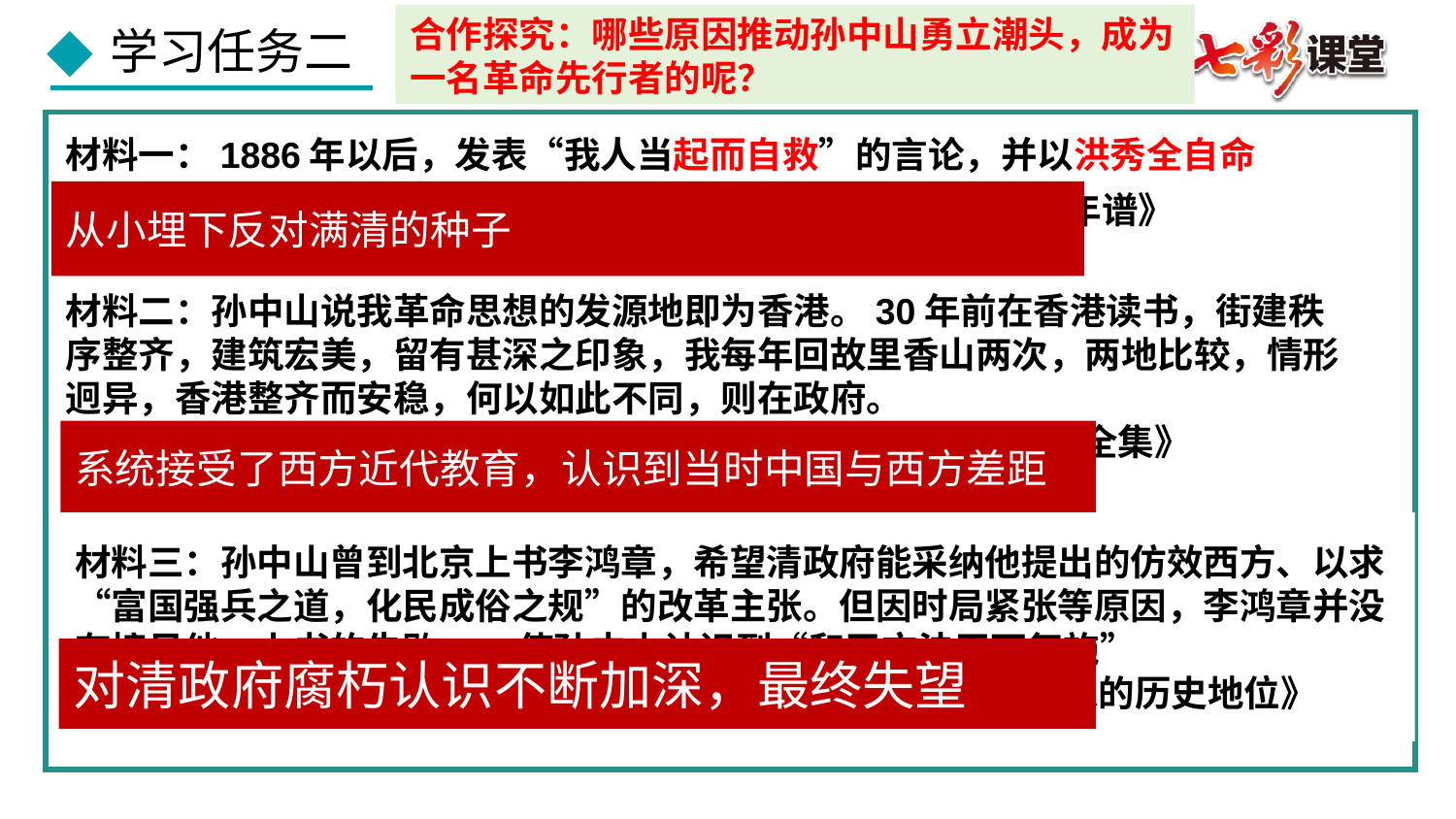

合作探究：哪些原因推动孙中山勇立潮头，成为一名革命先行者的呢？
材料一：1886年以后，发表“我人当起而自救”的言论，并以洪秀全自命
                                                                       ——《孙中山年谱》
从小埋下反对满清的种子
材料二：孙中山说我革命思想的发源地即为香港。30年前在香港读书，街建秩序整齐，建筑宏美，留有甚深之印象，我每年回故里香山两次，两地比较，情形迥异，香港整齐而安稳，何以如此不同，则在政府。
                                                                                                    ——《孙文全集》
系统接受了西方近代教育，认识到当时中国与西方差距
材料三：孙中山曾到北京上书李鸿章，希望清政府能采纳他提出的仿效西方、以求“富国强兵之道，化民成俗之规”的改革主张。但因时局紧张等原因，李鸿章并没有接见他。上书的失败......使孙中山认识到“和平方法无可复施”
                                                ——郑大华《孙中山中华民族复兴思想的历史地位》
对清政府腐朽认识不断加深，最终失望